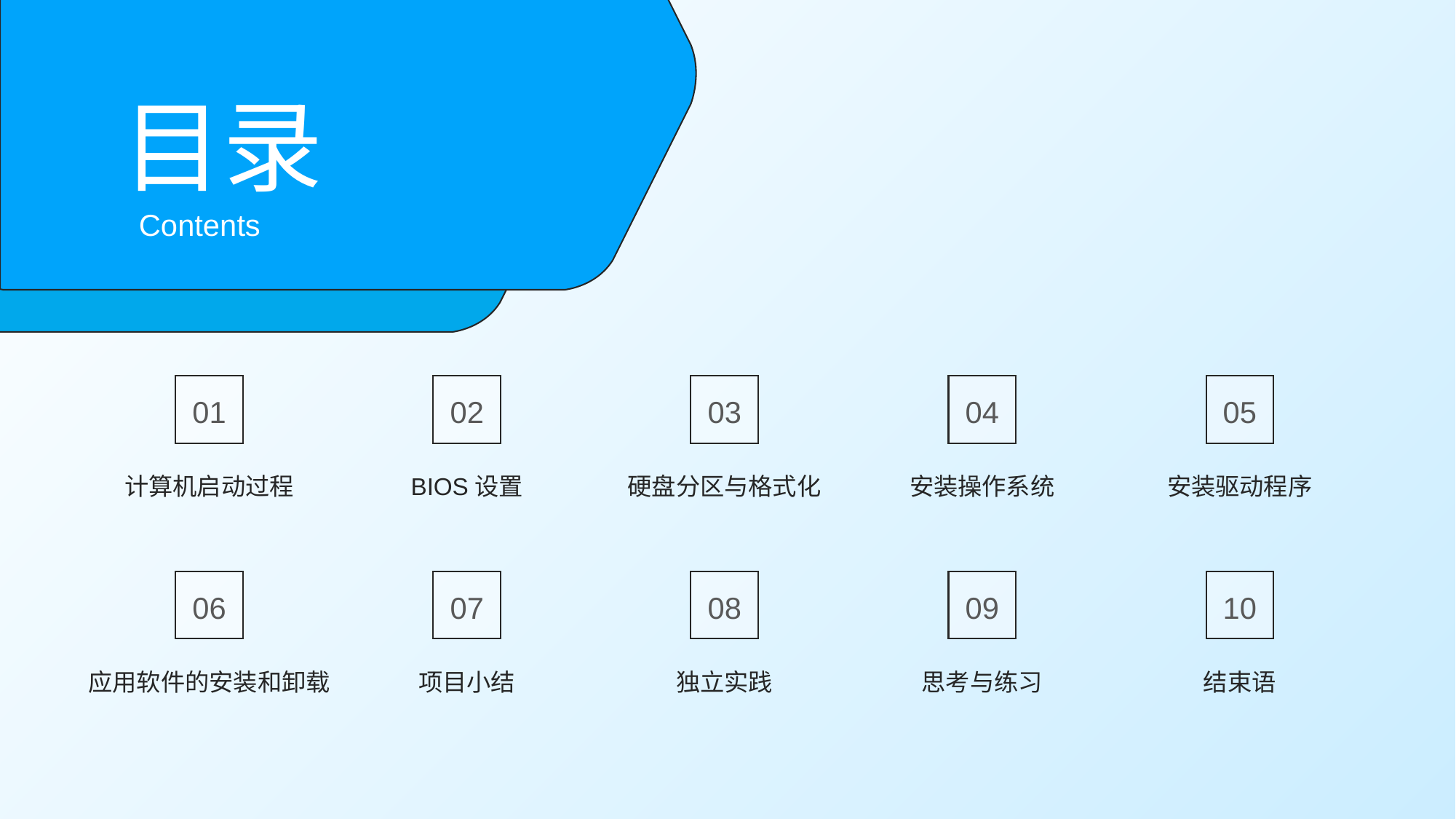

目录
Contents

01
02
03
04
05
计算机启动过程
BIOS设置
硬盘分区与格式化
安装操作系统
安装驱动程序

06
07
08
09
10
应用软件的安装和卸载
项目小结
独立实践
思考与练习
结束语